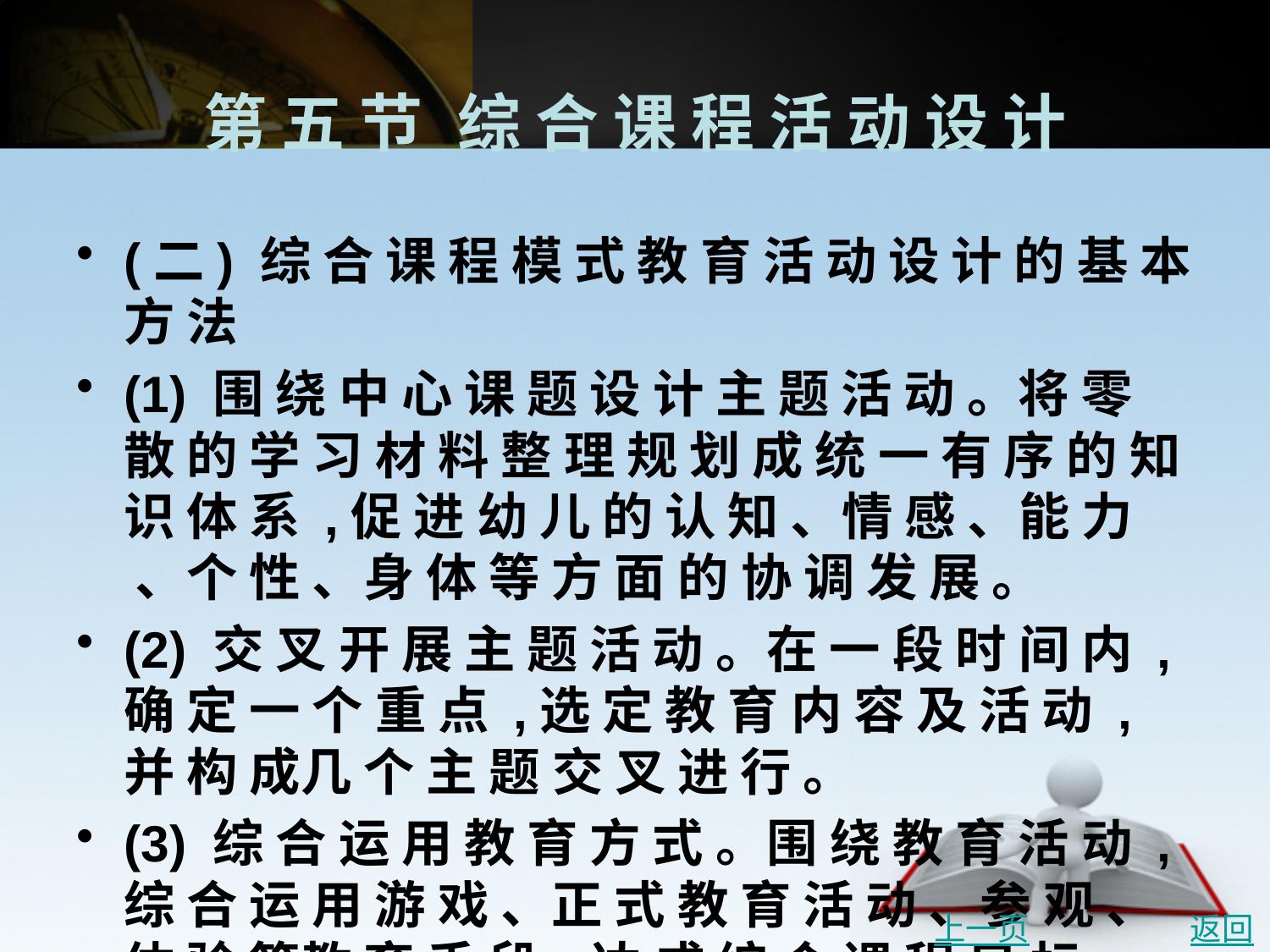

# 第 五 节	综 合 课 程 活 动 设 计
(二) 综 合 课 程 模 式 教 育 活 动 设 计 的 基 本 方 法
(1) 围 绕 中 心 课 题 设 计 主 题 活 动 。将 零 散 的 学 习 材 料 整 理 规 划 成 统 一 有 序 的 知 识 体 系 ,促 进 幼 儿 的 认 知 、情 感 、能 力 、个 性 、身 体 等 方 面 的 协 调 发 展 。
(2) 交 叉 开 展 主 题 活 动 。在 一 段 时 间 内 ,确 定 一 个 重 点 ,选 定 教 育 内 容 及 活 动 ,并 构 成几 个 主 题 交 叉 进 行 。
(3) 综 合 运 用 教 育 方 式 。围 绕 教 育 活 动 ,综 合 运 用 游 戏 、正 式 教 育 活 动 、参 观 、体 验 等教 育 手 段 ,达 成 综 合 课 程 目 标 。
(4) 灵 活 应 用 教 学 方 法 。 在 综 合 课 程 教 学 中 应 灵 活 运 用 操 作 、 实 验 、 讨 论 、 发 现 、 表 达 、创 造 、表 演 、游 戏 等 多 种 方 法 ,使 幼 儿 在 动 口 、动 手 、动 脑 中 主 动 探 究 。
四 、综 合 课 程 模 式 教 育 活 动 设 计 示 例

上一页
返回